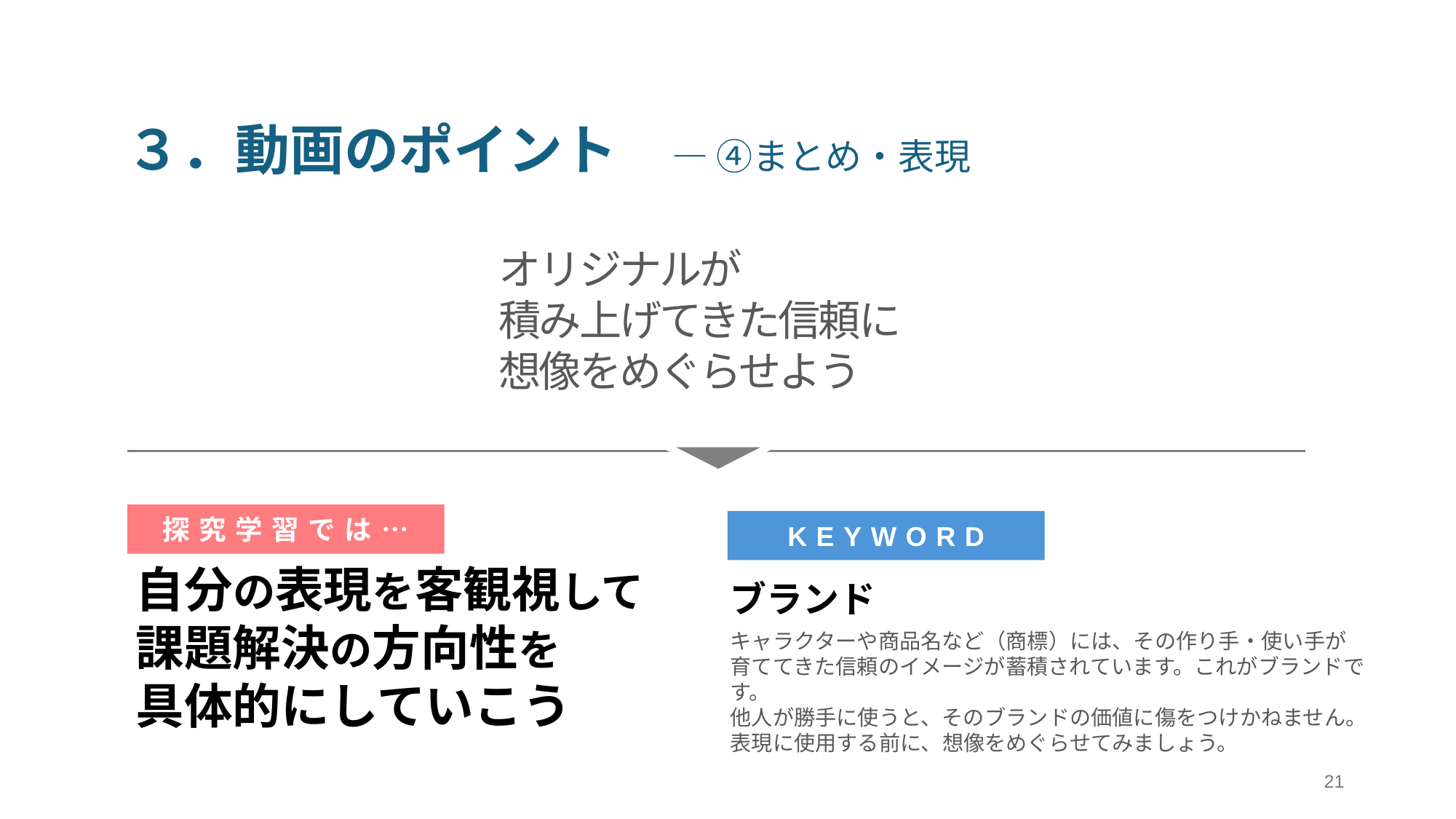

３．動画のポイント　― ④まとめ・表現
オリジナルが
積み上げてきた信頼に
想像をめぐらせよう

探究学習では…
KEYWORD
自分の表現を客観視して
課題解決の方向性を
具体的にしていこう
ブランド
キャラクターや商品名など（商標）には、その作り手・使い手が
育ててきた信頼のイメージが蓄積されています。これがブランドです。
他人が勝手に使うと、そのブランドの価値に傷をつけかねません。
表現に使用する前に、想像をめぐらせてみましょう。
21